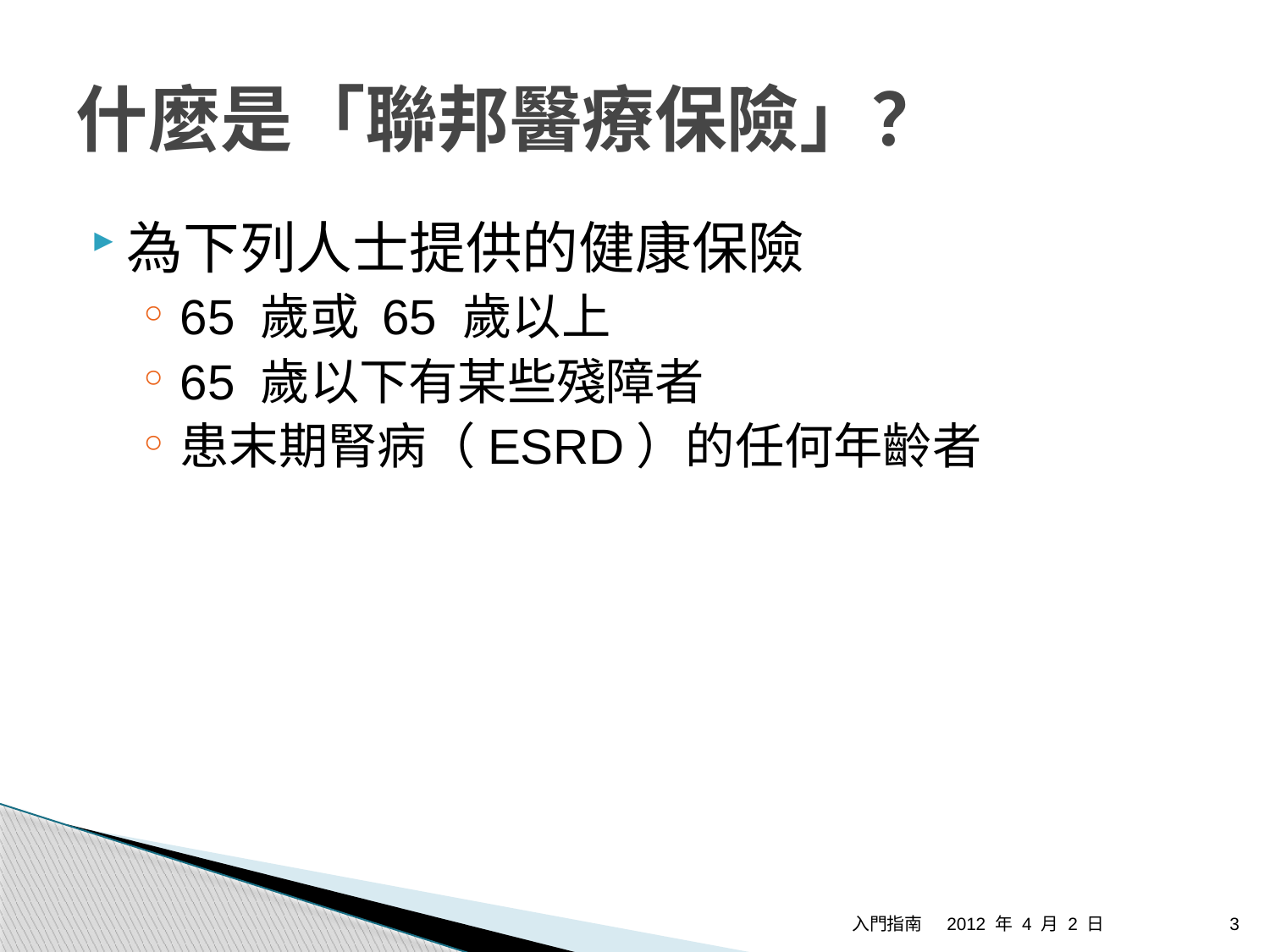

# 什麼是「聯邦醫療保險」？
為下列人士提供的健康保險
65 歲或 65 歲以上
65 歲以下有某些殘障者
患末期腎病（ESRD）的任何年齡者

入門指南
2012 年 4 月 2 日
3